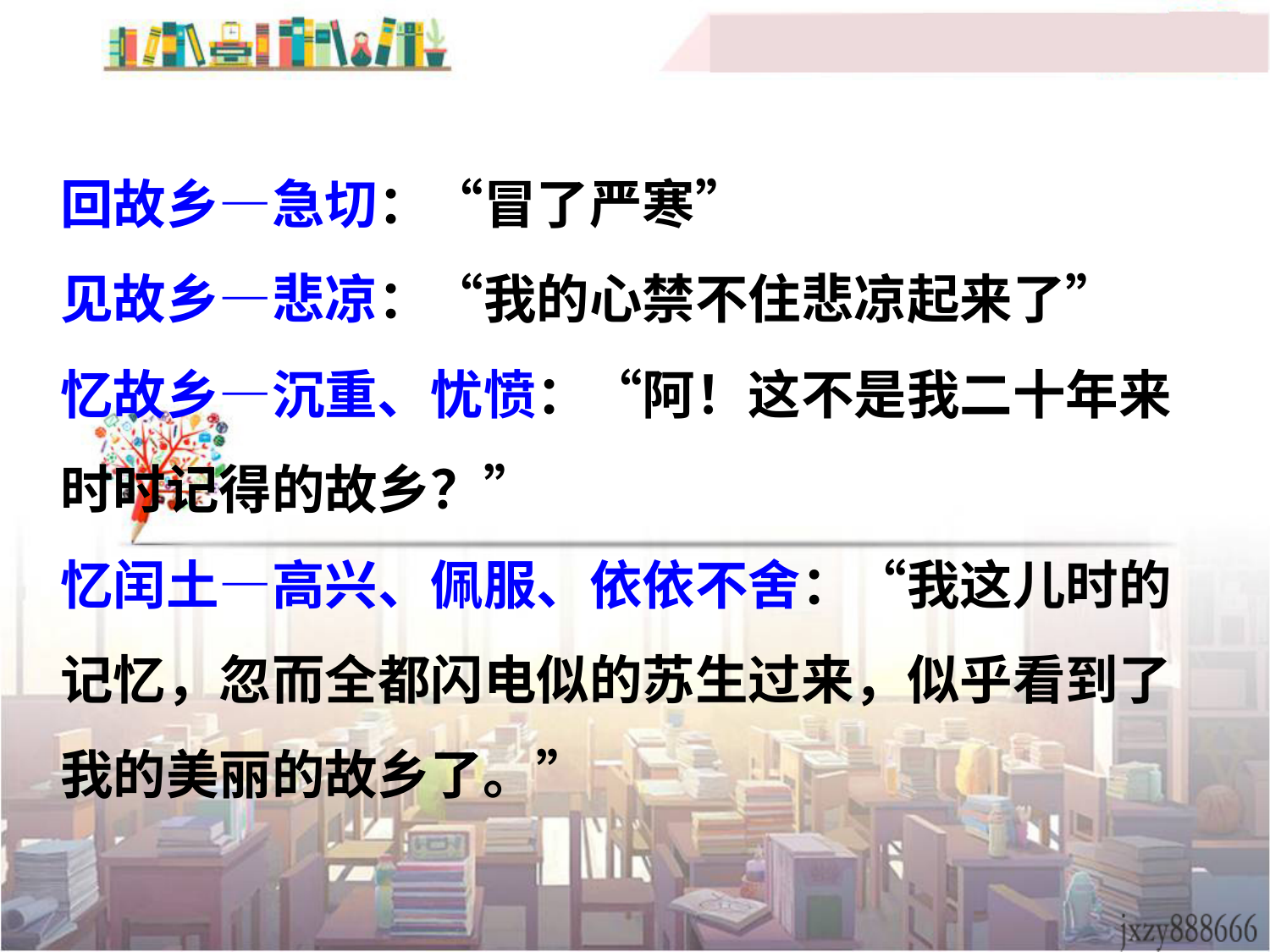

回故乡—急切：“冒了严寒”
见故乡—悲凉：“我的心禁不住悲凉起来了”
忆故乡—沉重、忧愤：“阿！这不是我二十年来时时记得的故乡？”
忆闰土—高兴、佩服、依依不舍：“我这儿时的记忆，忽而全都闪电似的苏生过来，似乎看到了我的美丽的故乡了。”